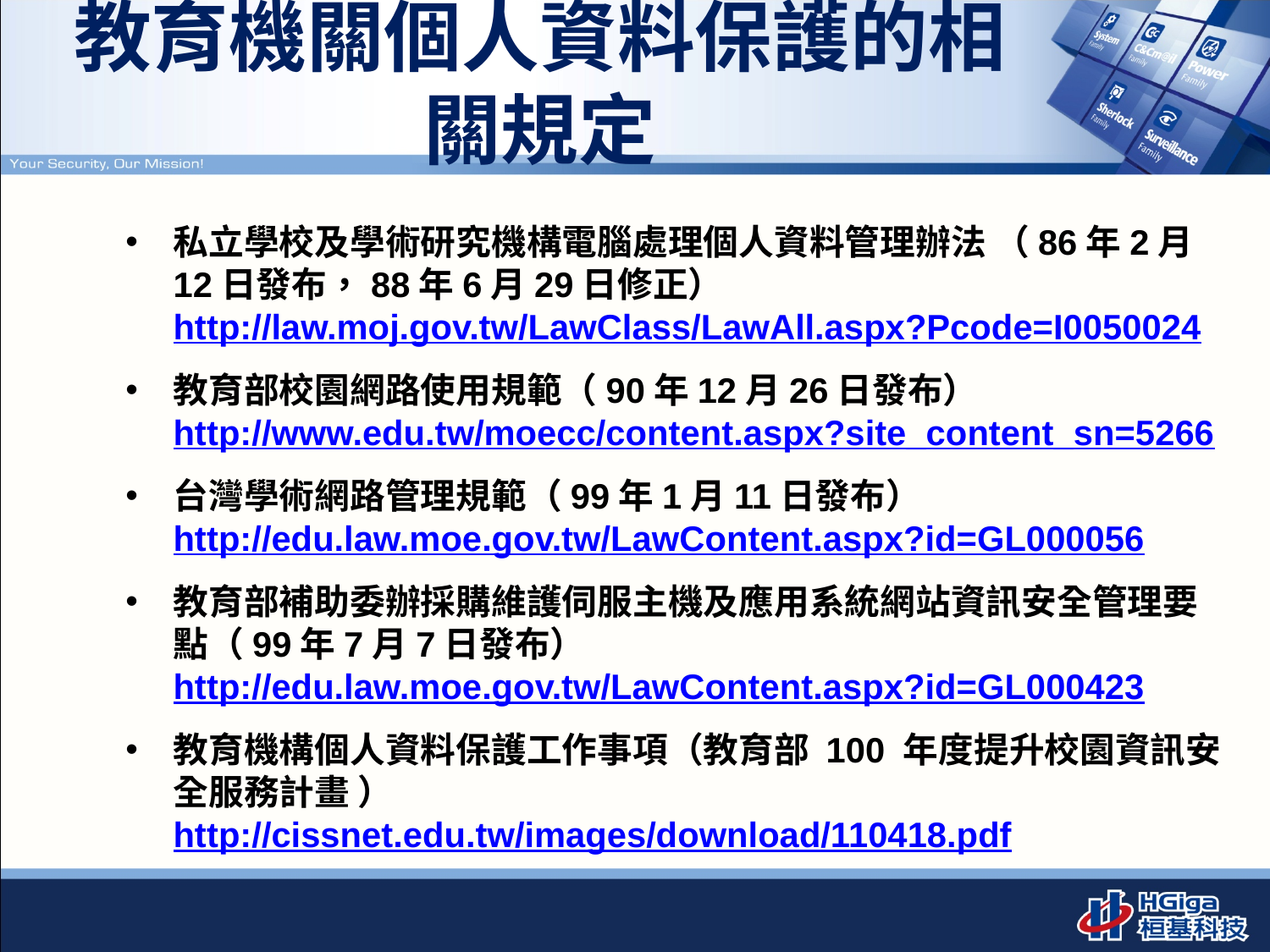

# 教育機關個人資料保護的相關規定
私立學校及學術研究機構電腦處理個人資料管理辦法 （86年2月12日發布，88年6月29日修正）http://law.moj.gov.tw/LawClass/LawAll.aspx?Pcode=I0050024
教育部校園網路使用規範（90年12月26日發布） http://www.edu.tw/moecc/content.aspx?site_content_sn=5266
台灣學術網路管理規範（99年1月11日發布） http://edu.law.moe.gov.tw/LawContent.aspx?id=GL000056
教育部補助委辦採購維護伺服主機及應用系統網站資訊安全管理要點（99年7月7日發布） http://edu.law.moe.gov.tw/LawContent.aspx?id=GL000423
教育機構個人資料保護工作事項（教育部 100 年度提升校園資訊安全服務計畫 ）http://cissnet.edu.tw/images/download/110418.pdf